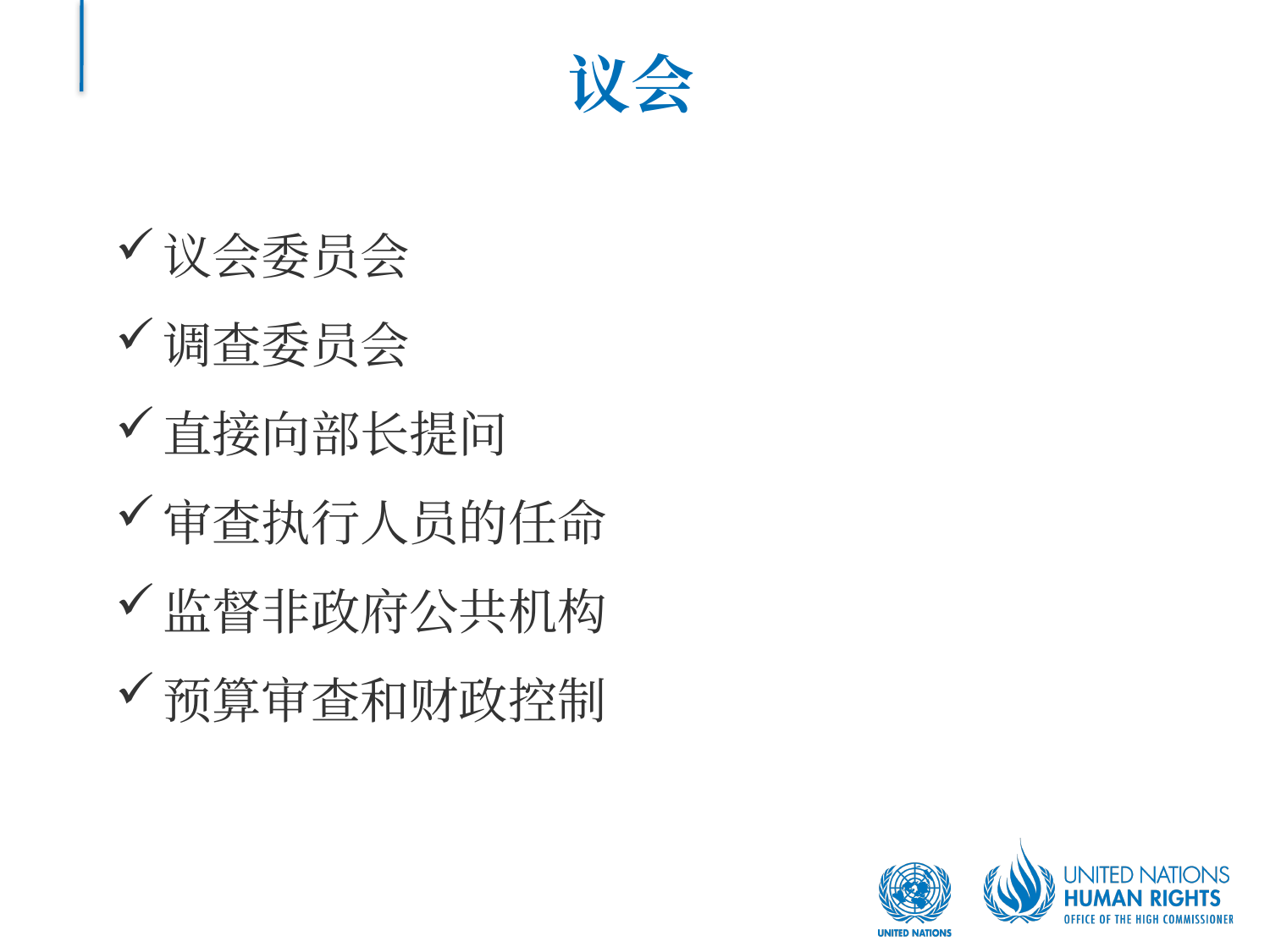

# 议会
议会委员会
调查委员会
直接向部长提问
审查执行人员的任命
监督非政府公共机构
预算审查和财政控制